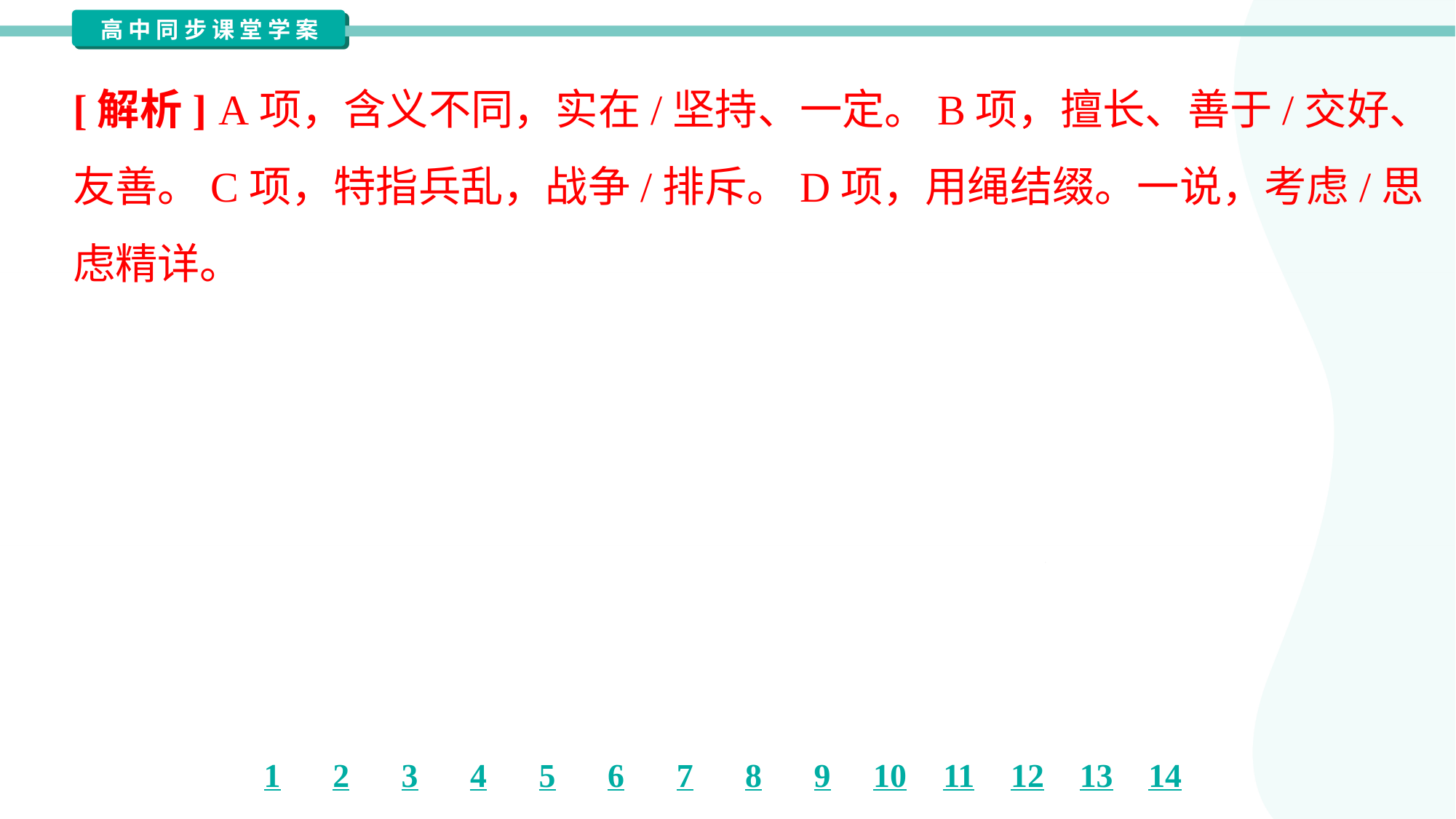

[解析] A项，含义不同，实在/坚持、一定。B项，擅长、善于/交好、
友善。C项，特指兵乱，战争/排斥。D项，用绳结缀。一说，考虑/思
虑精详。